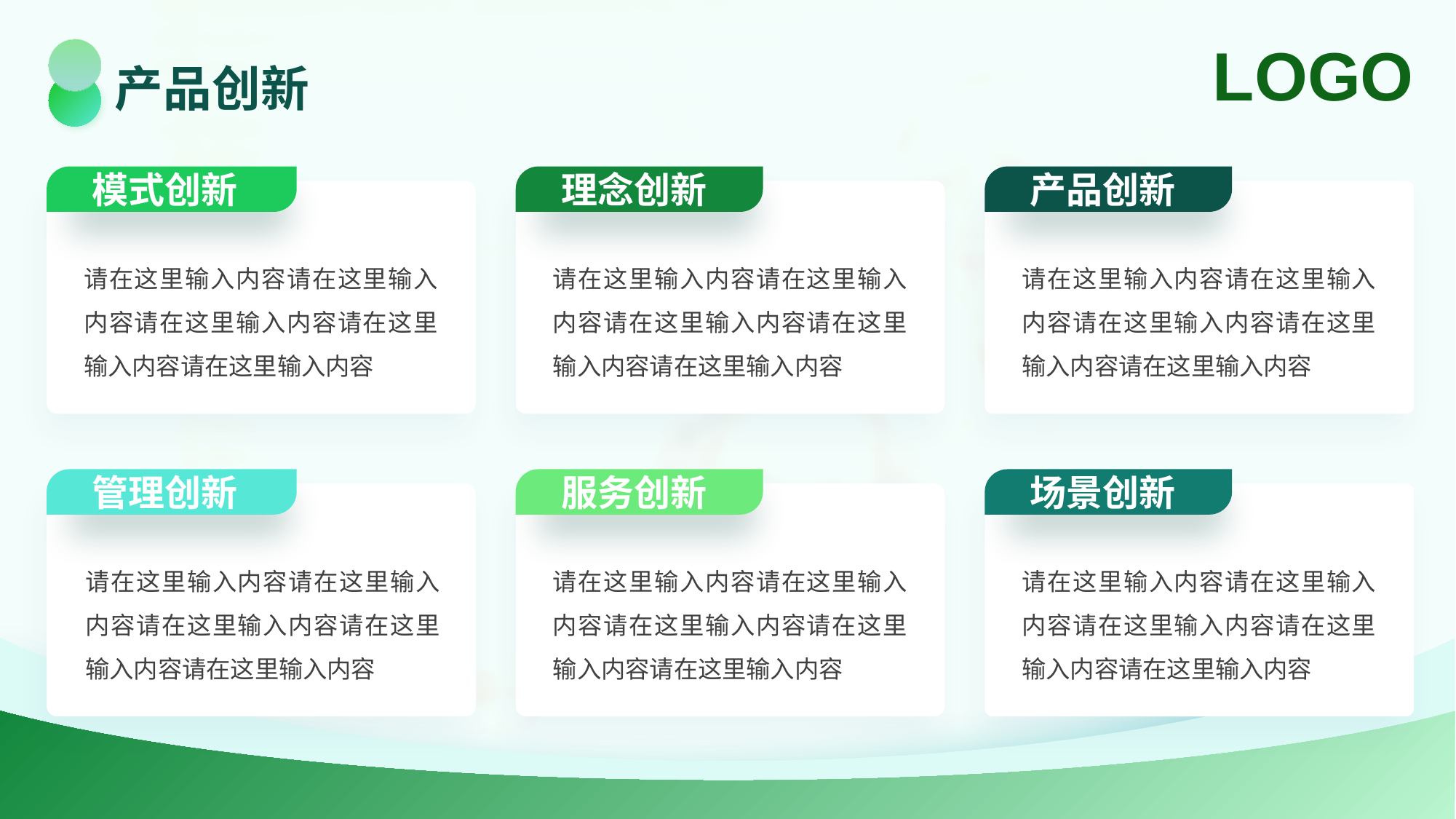

产品创新
模式创新

理念创新

产品创新

请在这里输入内容请在这里输入内容请在这里输入内容请在这里输入内容请在这里输入内容
请在这里输入内容请在这里输入内容请在这里输入内容请在这里输入内容请在这里输入内容
请在这里输入内容请在这里输入内容请在这里输入内容请在这里输入内容请在这里输入内容
管理创新

服务创新

场景创新

请在这里输入内容请在这里输入内容请在这里输入内容请在这里输入内容请在这里输入内容
请在这里输入内容请在这里输入内容请在这里输入内容请在这里输入内容请在这里输入内容
请在这里输入内容请在这里输入内容请在这里输入内容请在这里输入内容请在这里输入内容